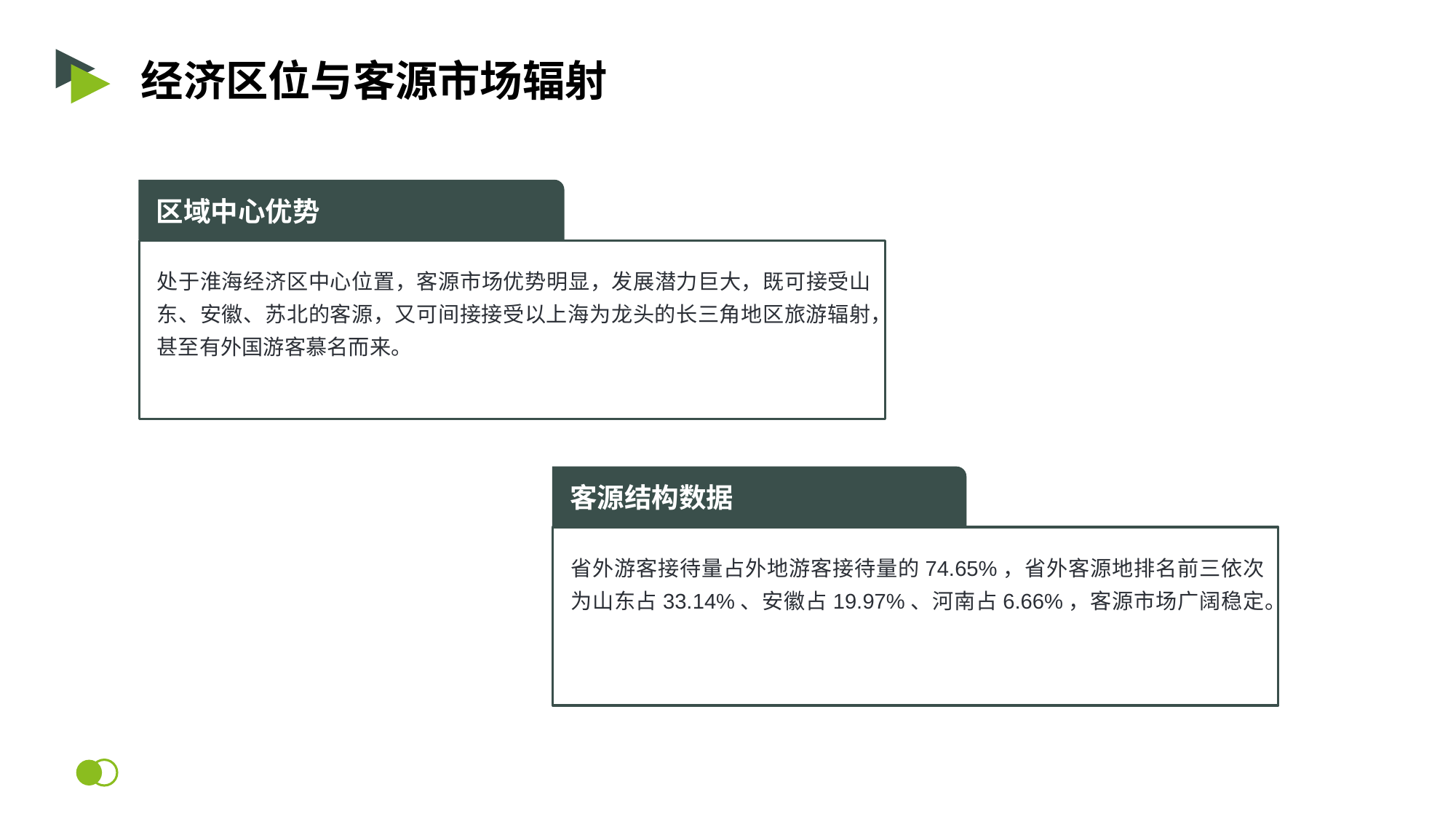

经济区位与客源市场辐射

区域中心优势

处于淮海经济区中心位置，客源市场优势明显，发展潜力巨大，既可接受山东、安徽、苏北的客源，又可间接接受以上海为龙头的长三角地区旅游辐射，甚至有外国游客慕名而来。

客源结构数据

省外游客接待量占外地游客接待量的74.65%，省外客源地排名前三依次为山东占33.14%、安徽占19.97%、河南占6.66%，客源市场广阔稳定。